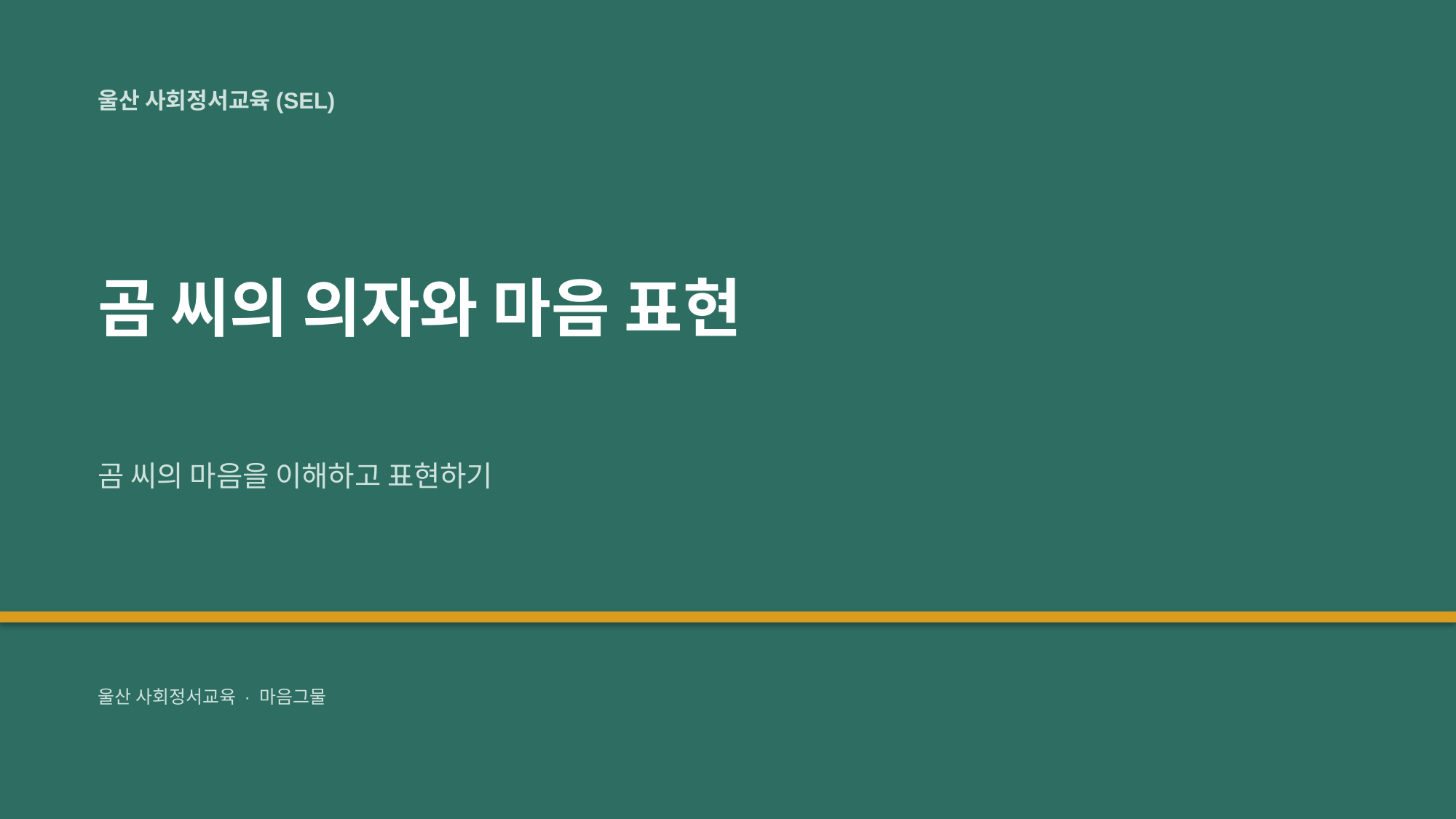

울산 사회정서교육(SEL)
곰 씨의 의자와 마음 표현
곰 씨의 마음을 이해하고 표현하기

울산 사회정서교육 · 마음그물